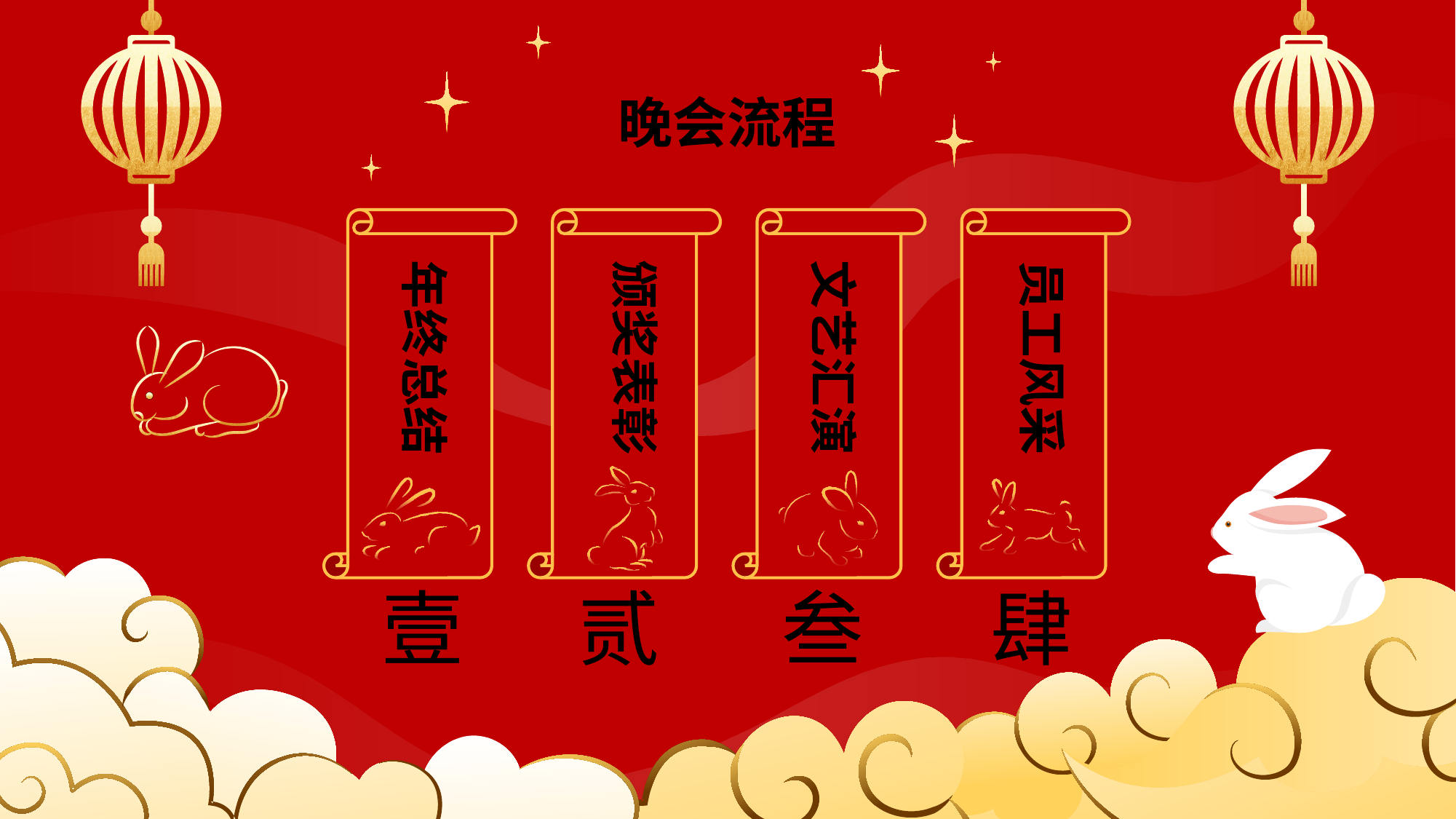

晚会流程

员工风采
年终总结
颁奖表彰
文艺汇演

壹
贰
叁
肆